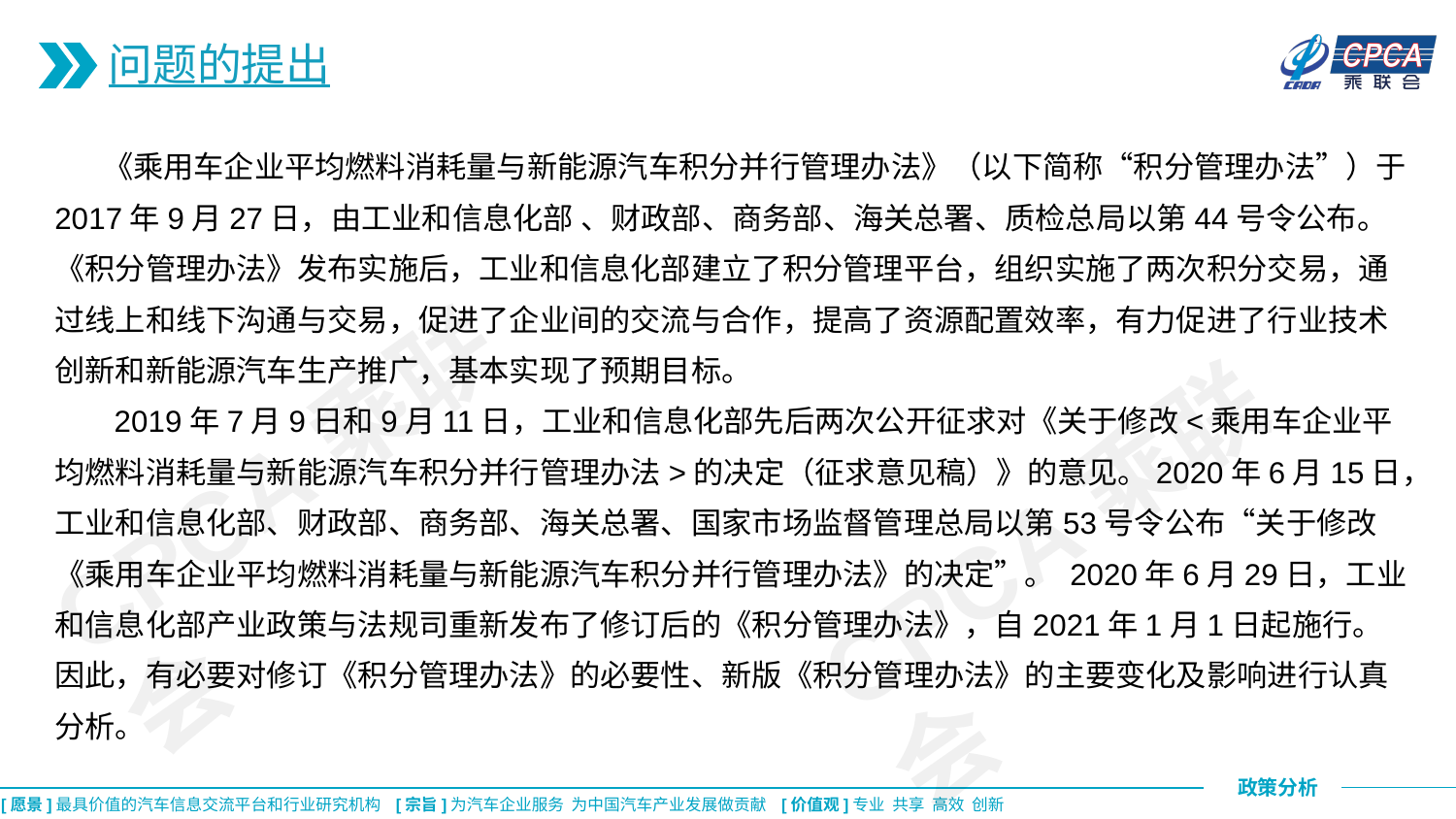

问题的提出
      《乘用车企业平均燃料消耗量与新能源汽车积分并行管理办法》（以下简称“积分管理办法”）于2017年9月27日，由工业和信息化部 、财政部、商务部、海关总署、质检总局以第44号令公布。 《积分管理办法》发布实施后，工业和信息化部建立了积分管理平台，组织实施了两次积分交易，通过线上和线下沟通与交易，促进了企业间的交流与合作，提高了资源配置效率，有力促进了行业技术创新和新能源汽车生产推广，基本实现了预期目标。
       2019年7月9日和9月11日，工业和信息化部先后两次公开征求对《关于修改<乘用车企业平均燃料消耗量与新能源汽车积分并行管理办法>的决定（征求意见稿）》的意见。2020年6月15日，工业和信息化部、财政部、商务部、海关总署、国家市场监督管理总局以第53号令公布“关于修改《乘用车企业平均燃料消耗量与新能源汽车积分并行管理办法》的决定”。 2020年6月29日，工业和信息化部产业政策与法规司重新发布了修订后的《积分管理办法》，自2021年1月1日起施行。因此，有必要对修订《积分管理办法》的必要性、新版《积分管理办法》的主要变化及影响进行认真分析。
CPCA乘联会
CPCA乘联会